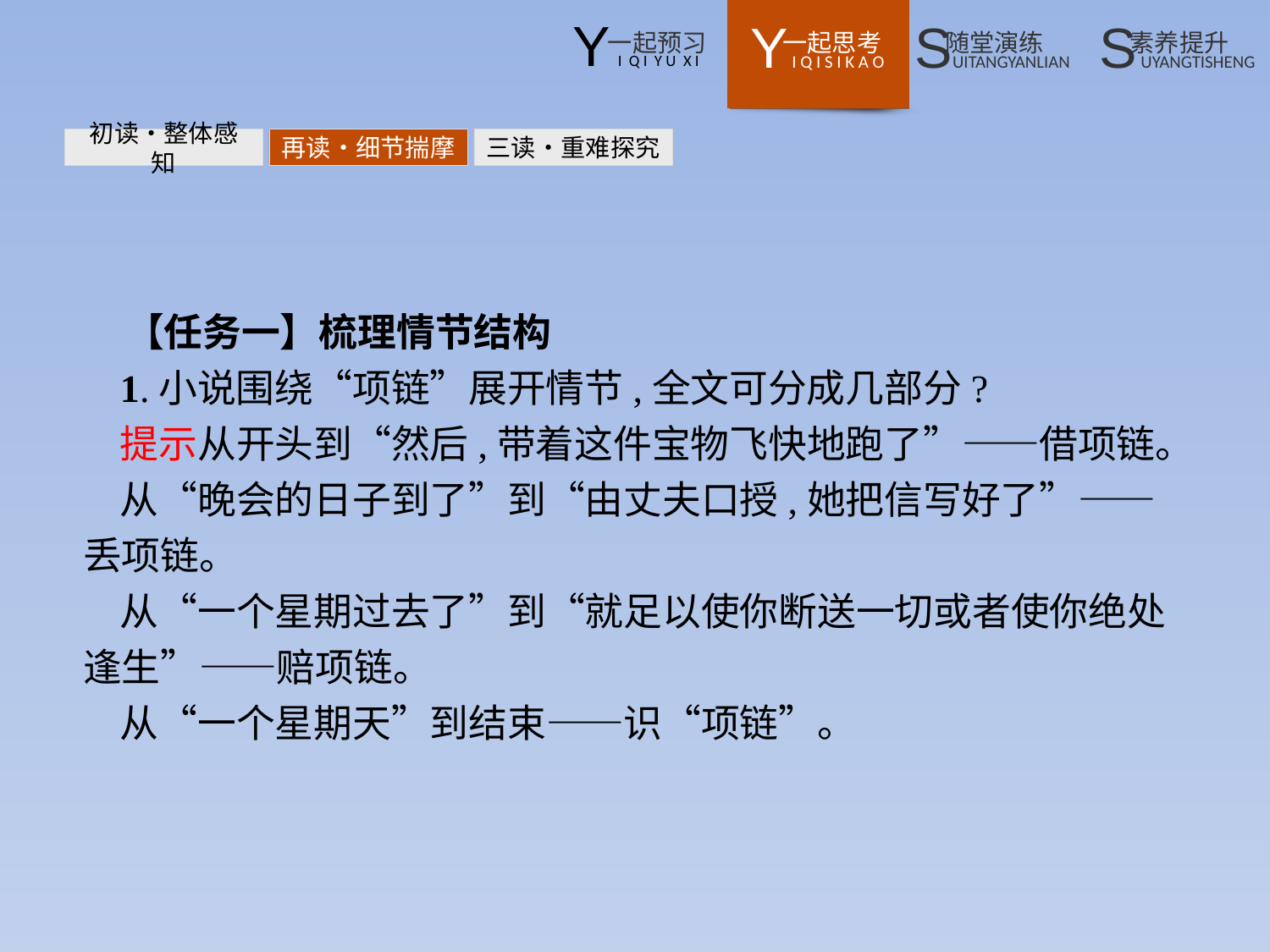

初读•整体感知
再读•细节揣摩
三读•重难探究
【任务一】梳理情节结构
1.小说围绕“项链”展开情节,全文可分成几部分?
提示从开头到“然后,带着这件宝物飞快地跑了”——借项链。
从“晚会的日子到了”到“由丈夫口授,她把信写好了”——丢项链。
从“一个星期过去了”到“就足以使你断送一切或者使你绝处逢生”——赔项链。
从“一个星期天”到结束——识“项链”。